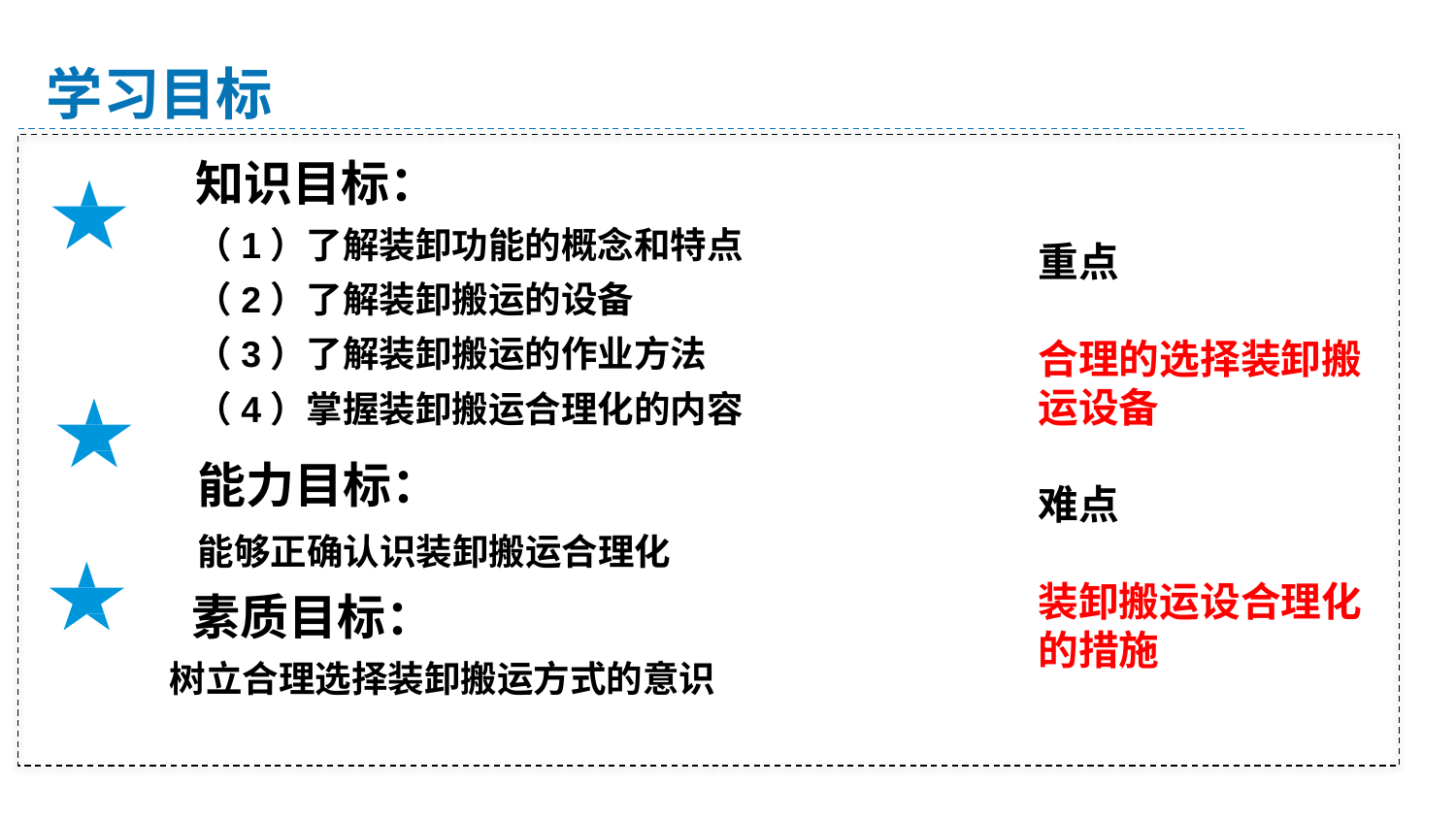

学习目标

知识目标：
（1）了解装卸功能的概念和特点
（2）了解装卸搬运的设备
（3）了解装卸搬运的作业方法
（4）掌握装卸搬运合理化的内容

重点

合理的选择装卸搬运设备

难点

装卸搬运设合理化的措施

能力目标：
能够正确认识装卸搬运合理化

素质目标：
            树立合理选择装卸搬运方式的意识